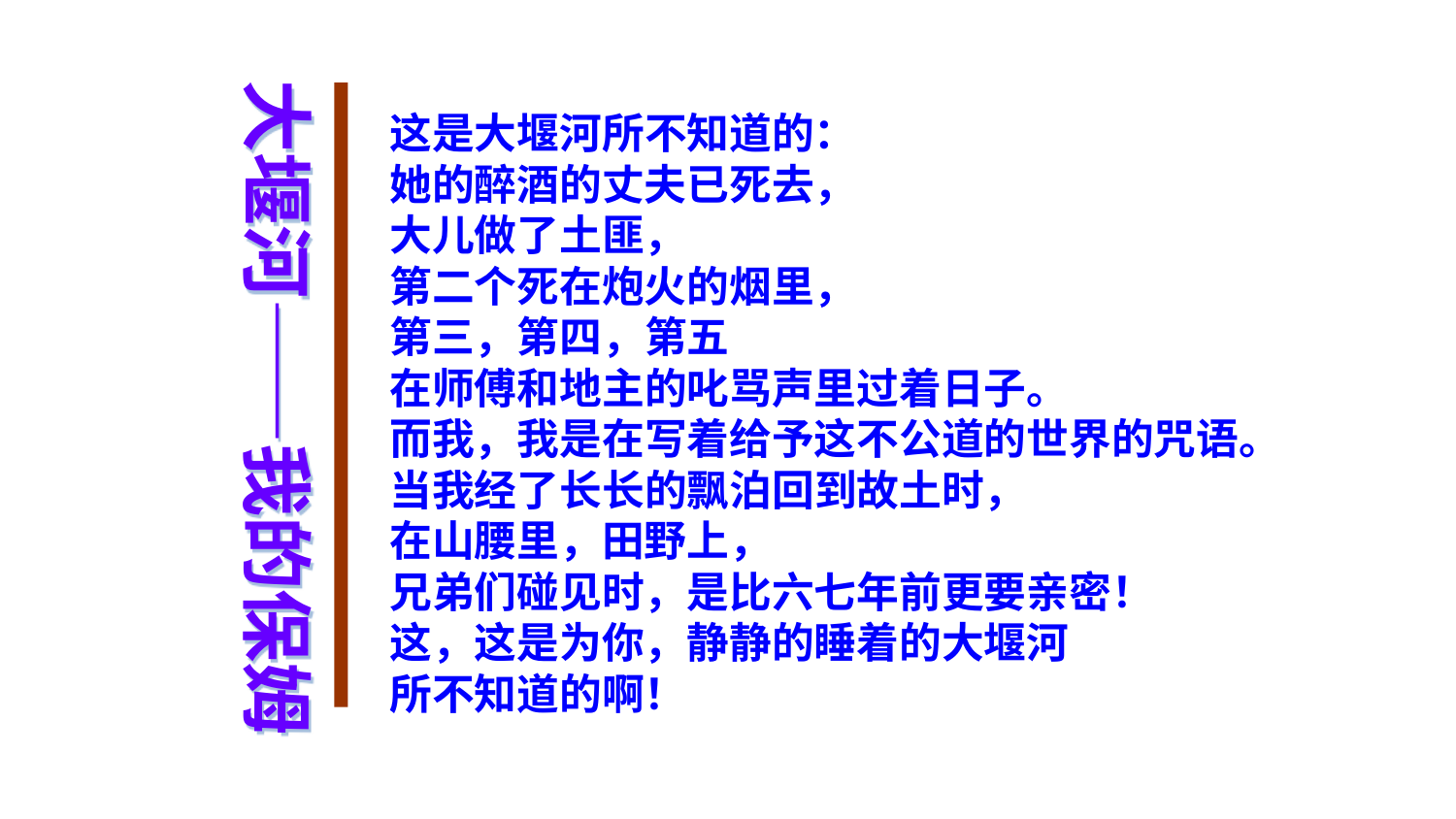

大堰河——我的保姆

这是大堰河所不知道的：
她的醉酒的丈夫已死去，
大儿做了土匪，
第二个死在炮火的烟里，
第三，第四，第五
在师傅和地主的叱骂声里过着日子。
而我，我是在写着给予这不公道的世界的咒语。
当我经了长长的飘泊回到故土时，
在山腰里，田野上，
兄弟们碰见时，是比六七年前更要亲密！
这，这是为你，静静的睡着的大堰河
所不知道的啊！